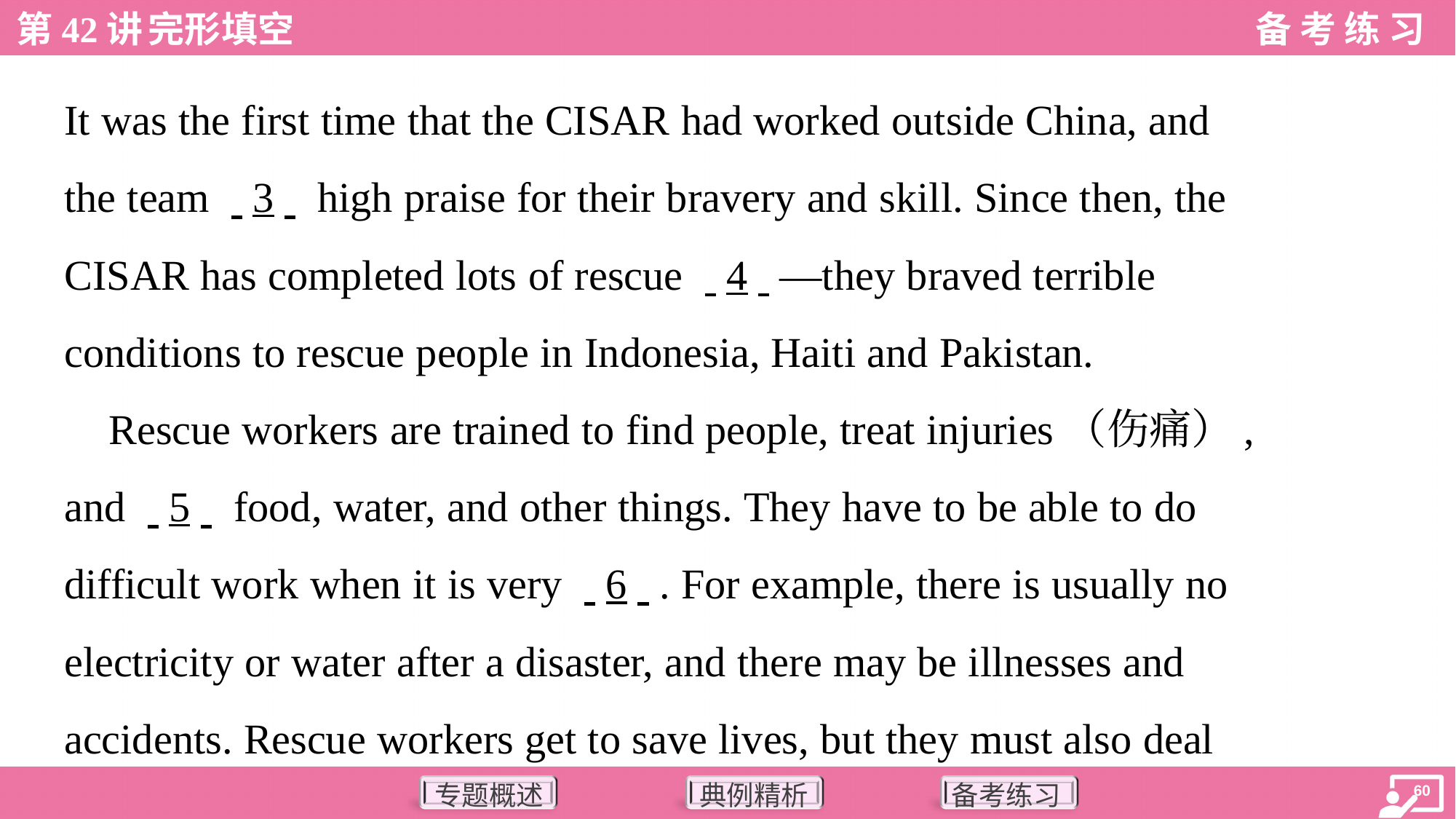

It was the first time that the CISAR had worked outside China, and
the team . .3. . high praise for their bravery and skill. Since then, the
CISAR has completed lots of rescue . .4. .—they braved terrible
conditions to rescue people in Indonesia, Haiti and Pakistan.
    Rescue workers are trained to find people, treat injuries（伤痛）,
and . .5. . food, water, and other things. They have to be able to do
difficult work when it is very . .6. .. For example, there is usually no
electricity or water after a disaster, and there may be illnesses and
accidents. Rescue workers get to save lives, but they must also deal